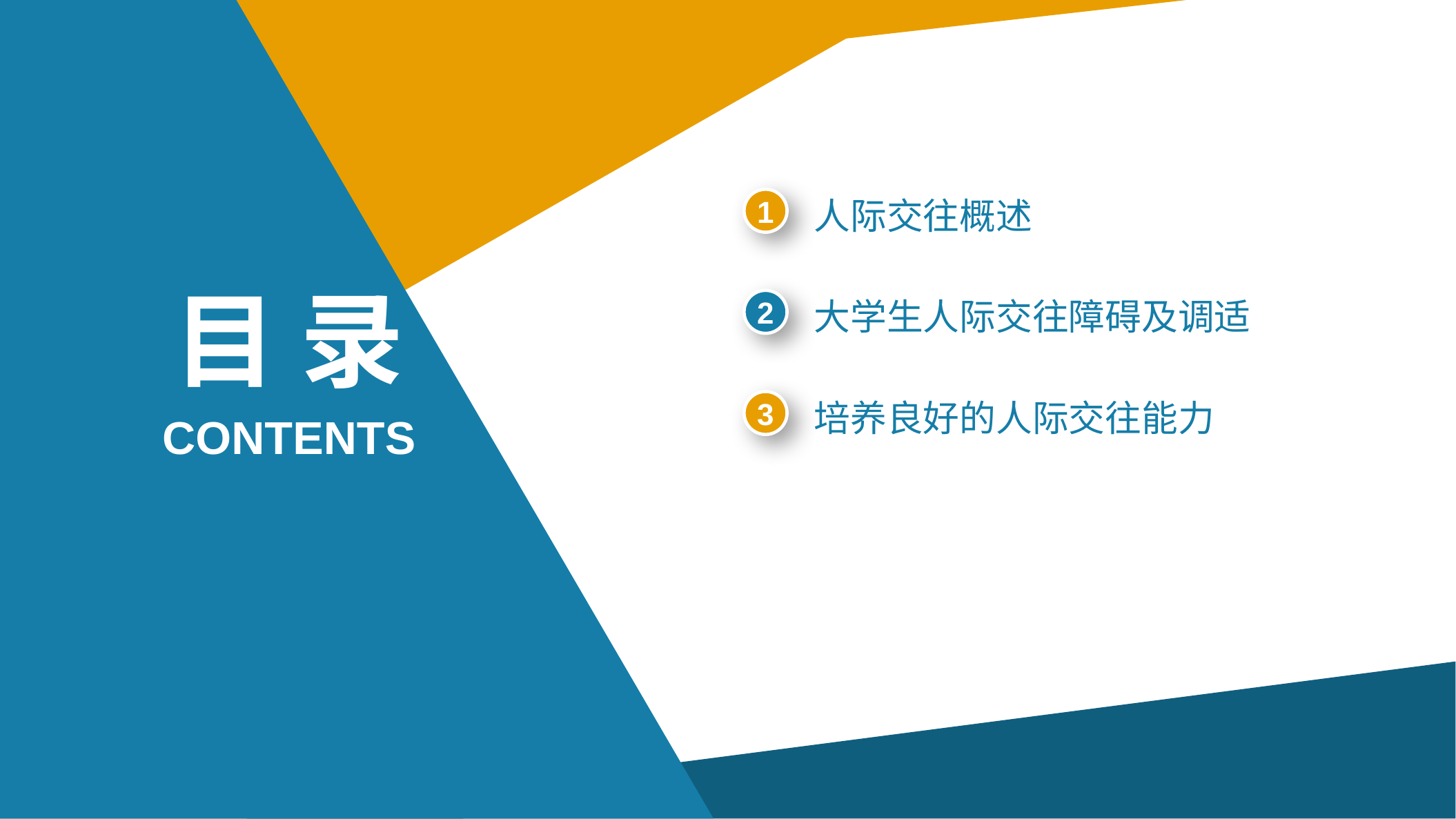

1
人际交往概述
目 录
2
大学生人际交往障碍及调适
3
培养良好的人际交往能力
CONTENTS